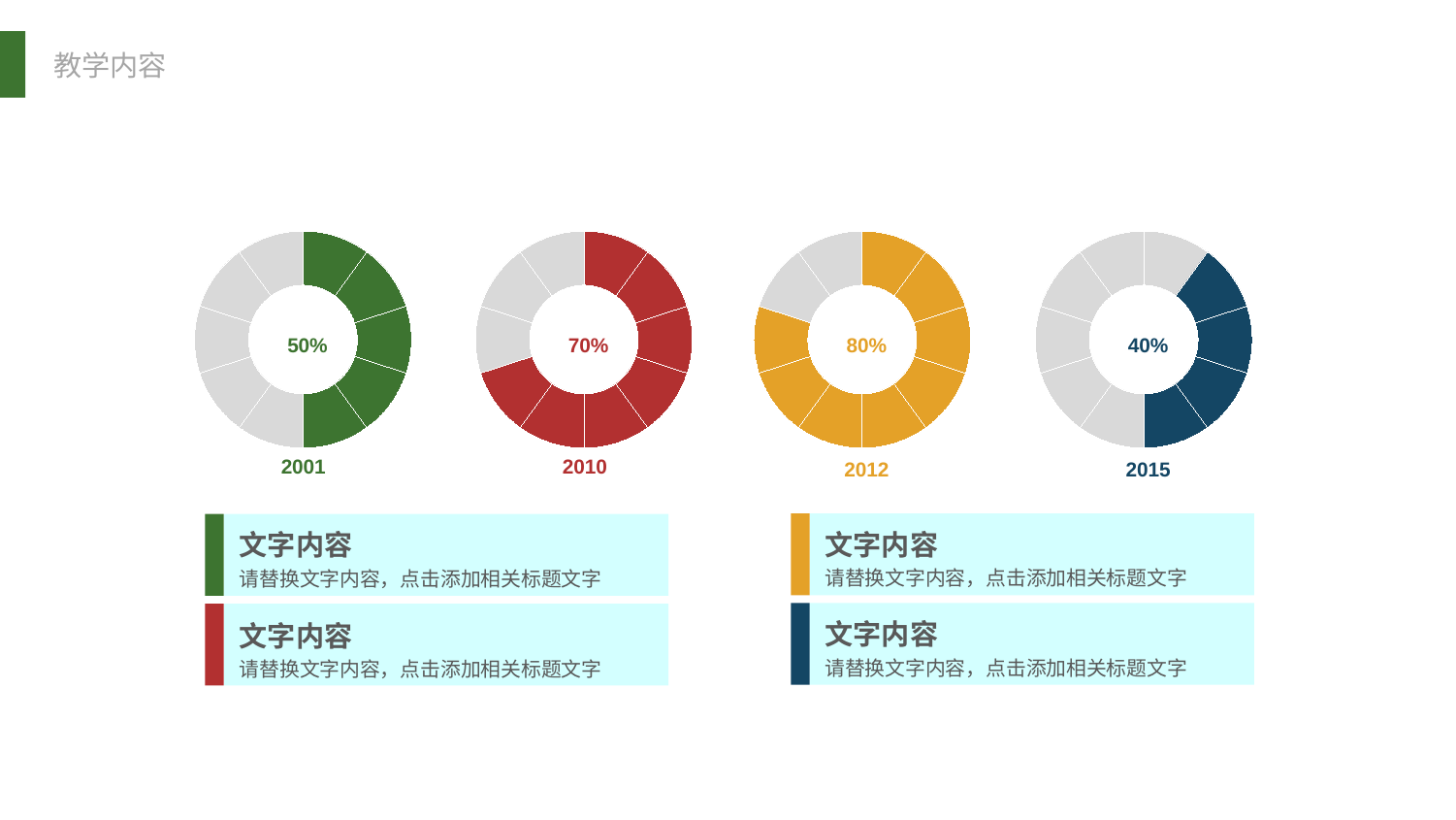

### Chart

| Category |  |
|---|---|

### Chart

| Category |  |
|---|---|

### Chart

| Category |  |
|---|---|

### Chart

| Category |  |
|---|---|
50%
70%
80%
40%
2001
2010
2012
2015

文字内容
请替换文字内容，点击添加相关标题文字
文字内容
请替换文字内容，点击添加相关标题文字

文字内容
请替换文字内容，点击添加相关标题文字
文字内容
请替换文字内容，点击添加相关标题文字